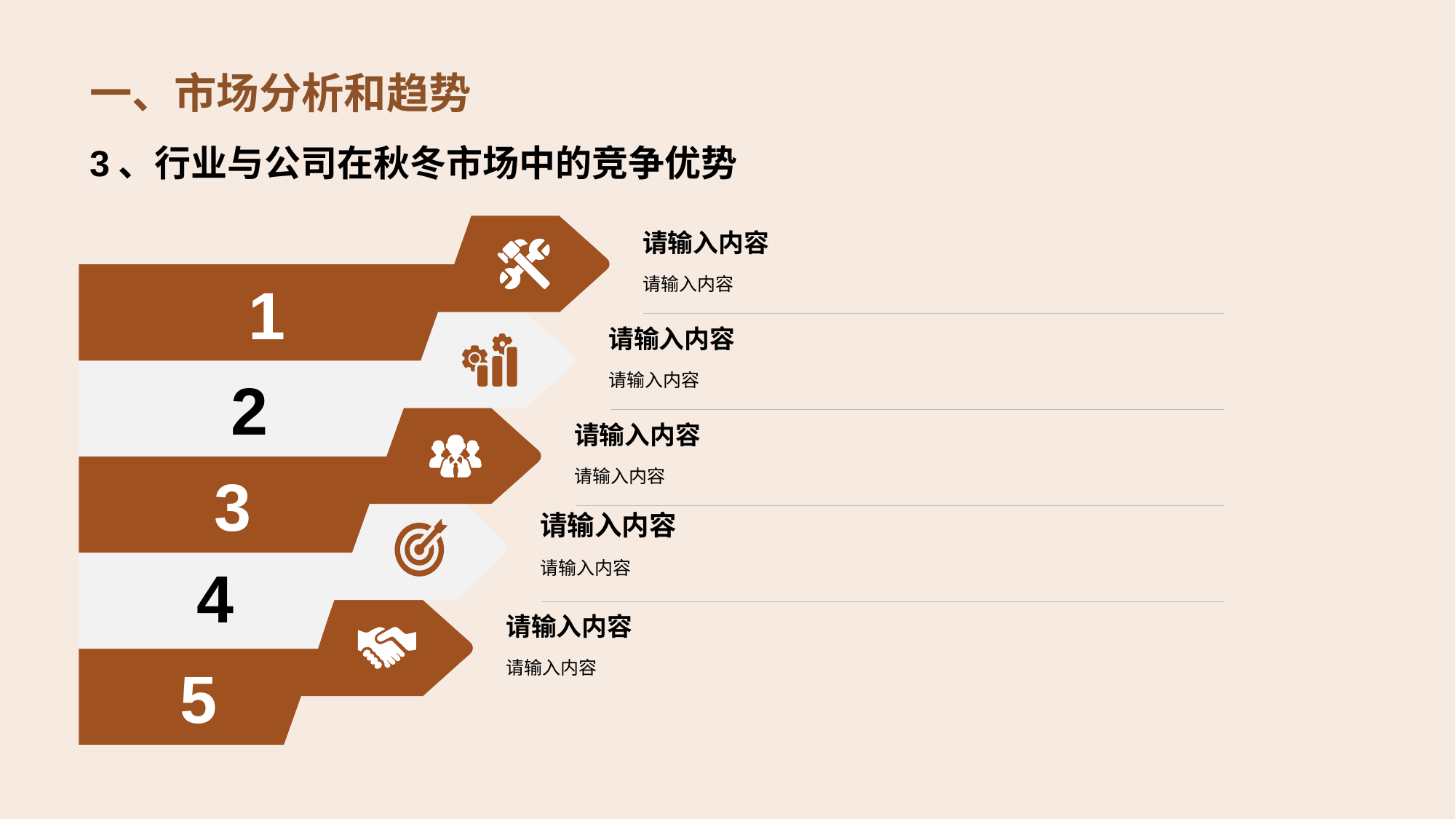

# 一、市场分析和趋势
3、行业与公司在秋冬市场中的竞争优势

请输入内容
请输入内容
1

请输入内容
请输入内容
2

请输入内容
请输入内容
3

请输入内容
请输入内容
4

请输入内容
请输入内容
5